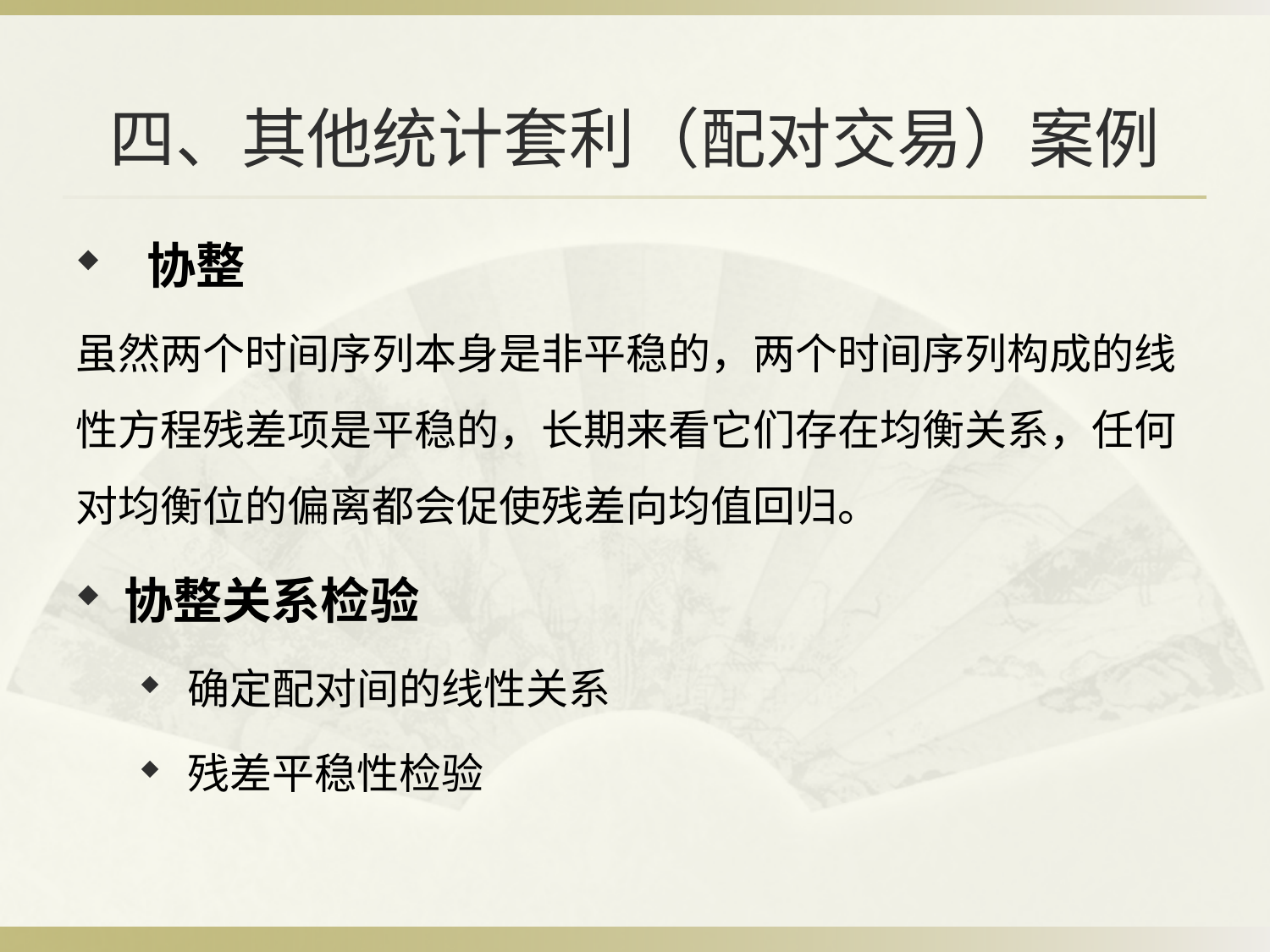

# 四、其他统计套利（配对交易）案例
 协整
虽然两个时间序列本身是非平稳的，两个时间序列构成的线性方程残差项是平稳的，长期来看它们存在均衡关系，任何对均衡位的偏离都会促使残差向均值回归。
协整关系检验
确定配对间的线性关系
残差平稳性检验